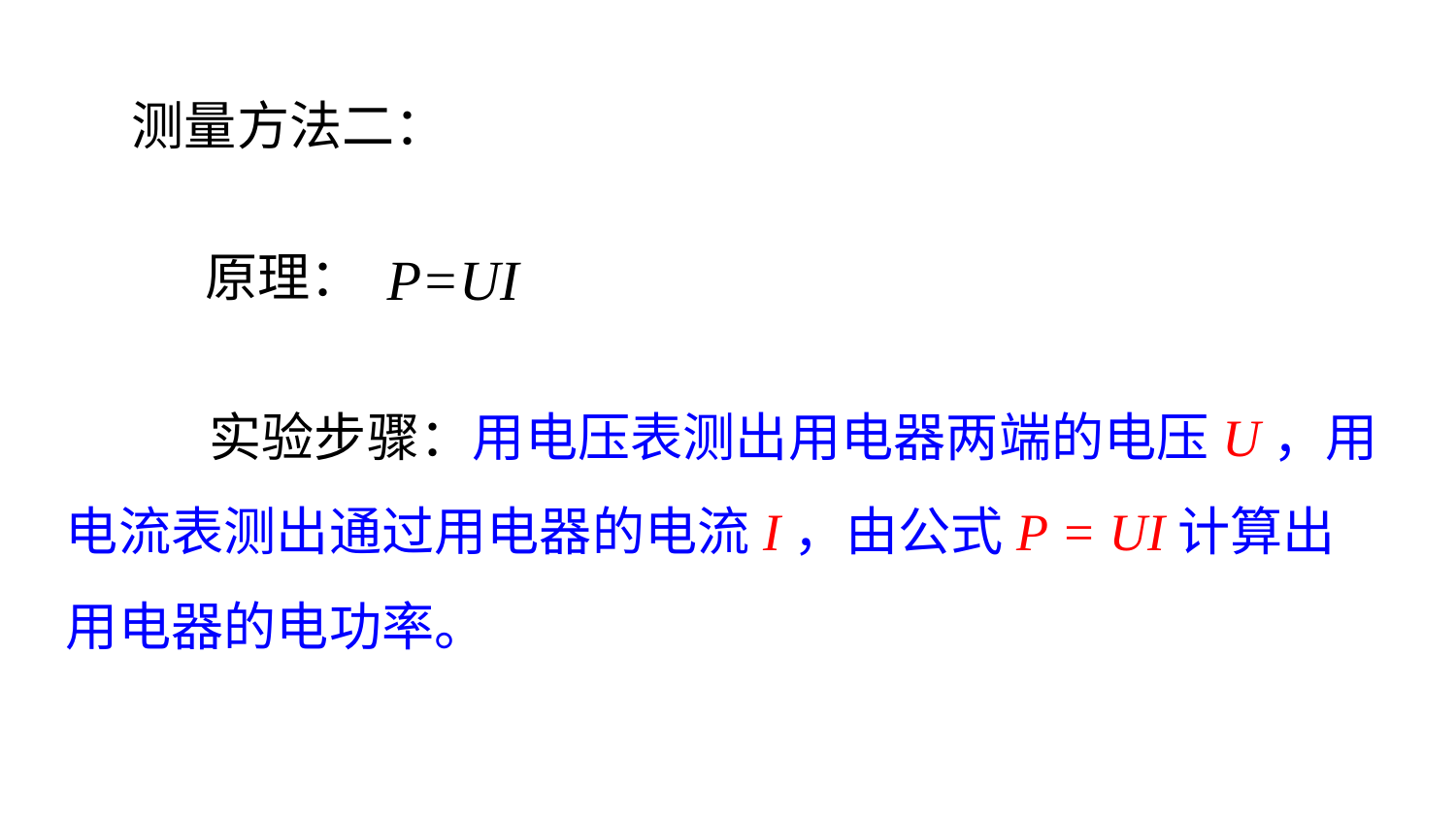

测量方法二：
P=UI
 原理：
           实验步骤：用电压表测出用电器两端的电压U，用电流表测出通过用电器的电流I，由公式P = UI计算出用电器的电功率。